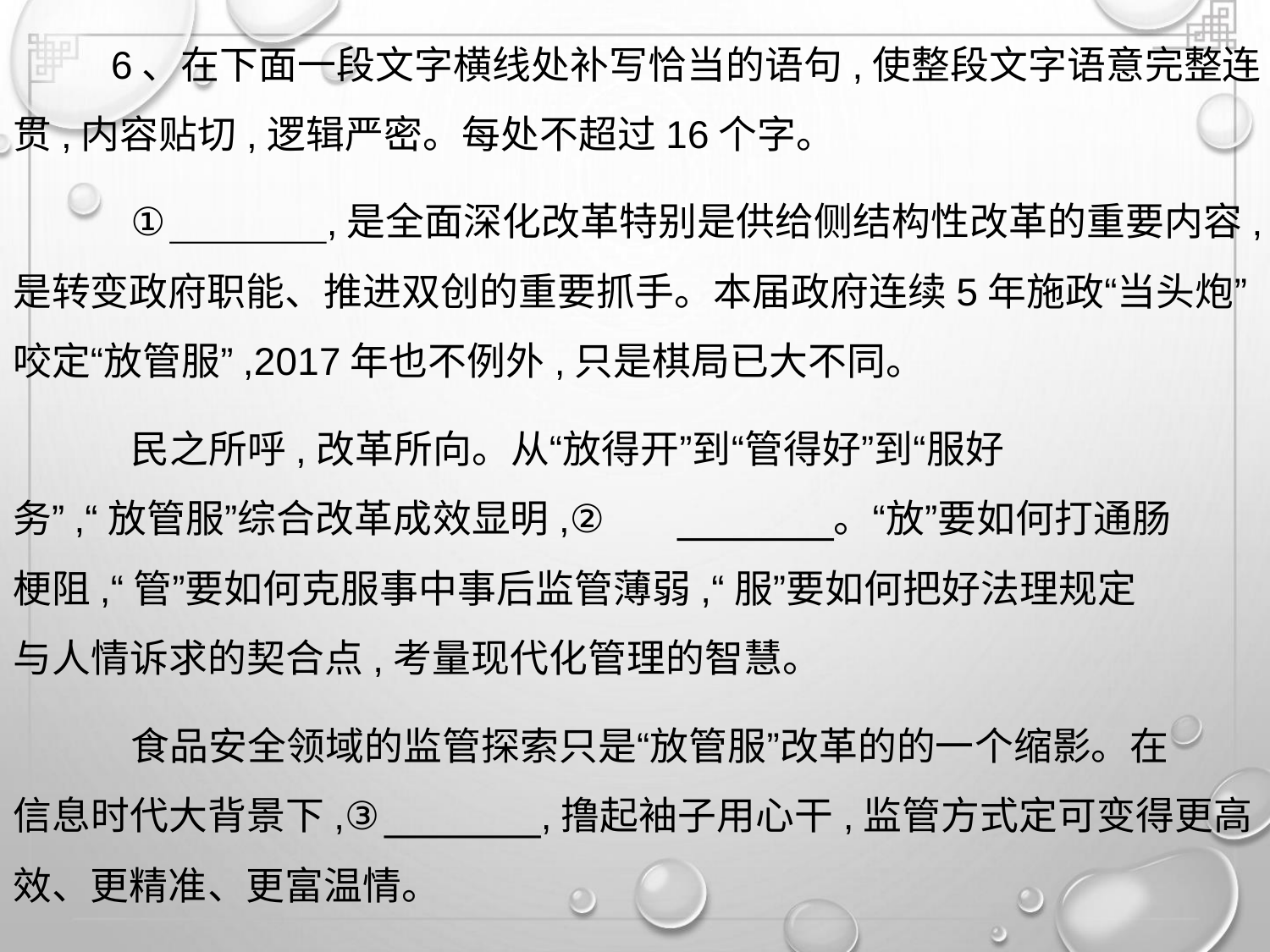

6、在下面一段文字横线处补写恰当的语句,使整段文字语意完整连
贯,内容贴切,逻辑严密。每处不超过16个字。
①
,是全面深化改革特别是供给侧结构性改革的重要内容,
是转变政府职能、推进双创的重要抓手。本届政府连续5年施政“当头炮”
咬定“放管服”,2017年也不例外,只是棋局已大不同。
民之所呼,改革所向。从“放得开”到“管得好”到“服好
务”,“放管服”综合改革成效显明,②
。“放”要如何打通肠
梗阻,“管”要如何克服事中事后监管薄弱,“服”要如何把好法理规定
与人情诉求的契合点,考量现代化管理的智慧。
食品安全领域的监管探索只是“放管服”改革的的一个缩影。在
信息时代大背景下,③
,撸起袖子用心干,监管方式定可变得更高
效、更精准、更富温情。